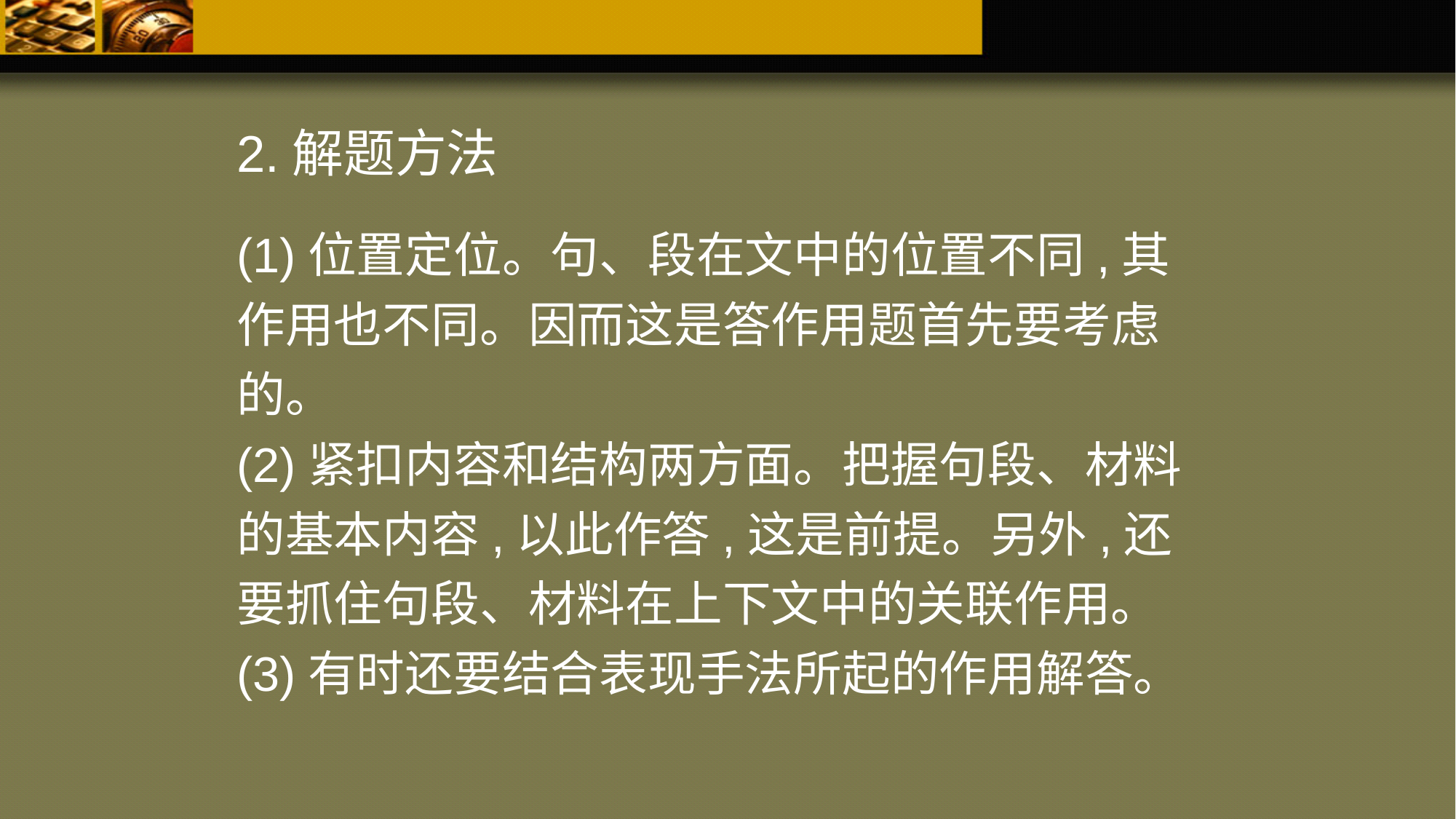

2.解题方法
(1)位置定位。句、段在文中的位置不同,其作用也不同。因而这是答作用题首先要考虑的。
(2)紧扣内容和结构两方面。把握句段、材料的基本内容,以此作答,这是前提。另外,还要抓住句段、材料在上下文中的关联作用。
(3)有时还要结合表现手法所起的作用解答。